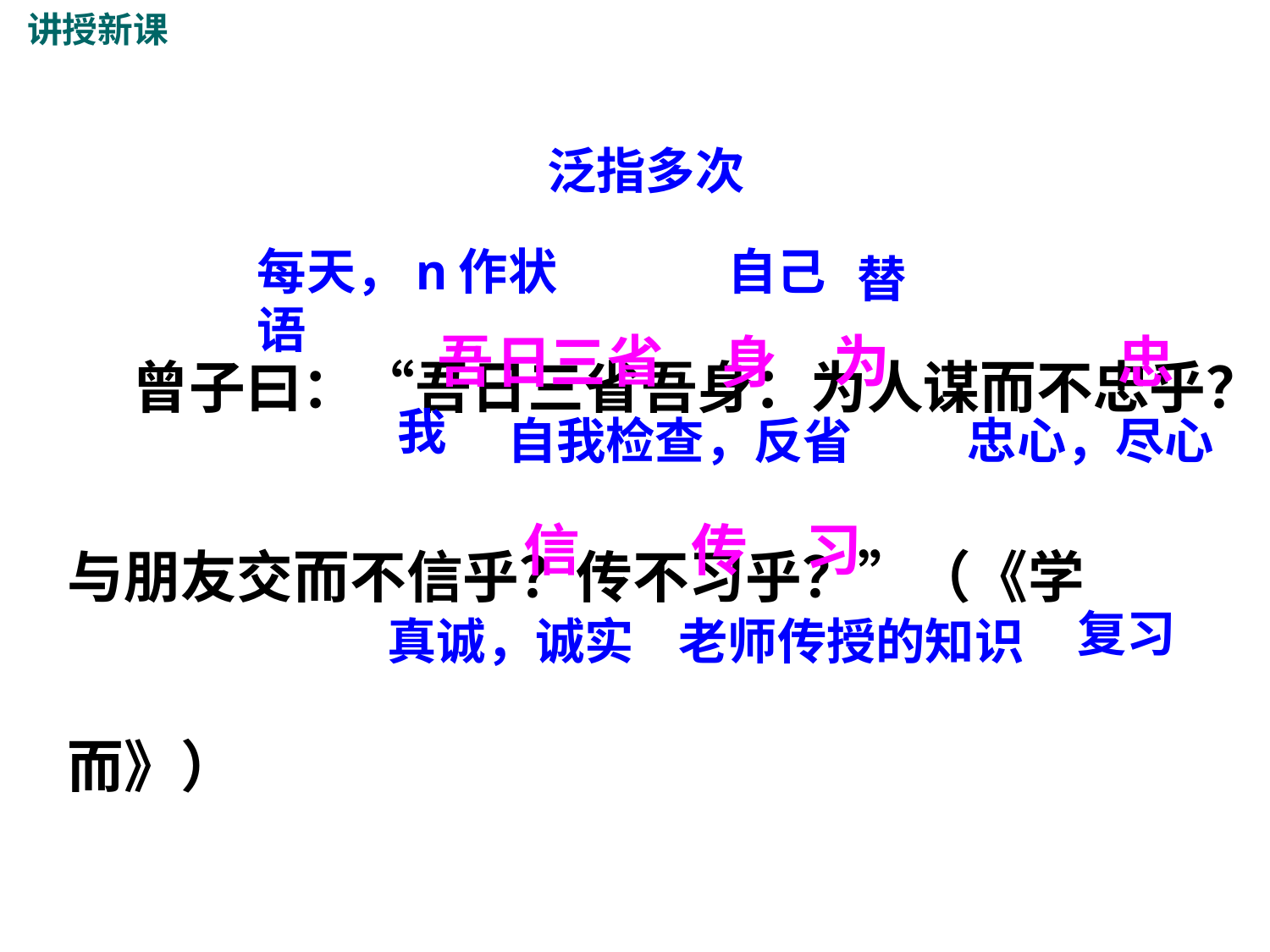

讲授新课
泛指多次
    曾子曰：“吾日三省吾身：为人谋而不忠乎？与朋友交而不信乎？传不习乎？”（《学而》）
每天，n作状语
自己
替
吾
省
为
日
三
身
忠
我
自我检查，反省
忠心，尽心
信
传
习
复习
真诚，诚实
老师传授的知识